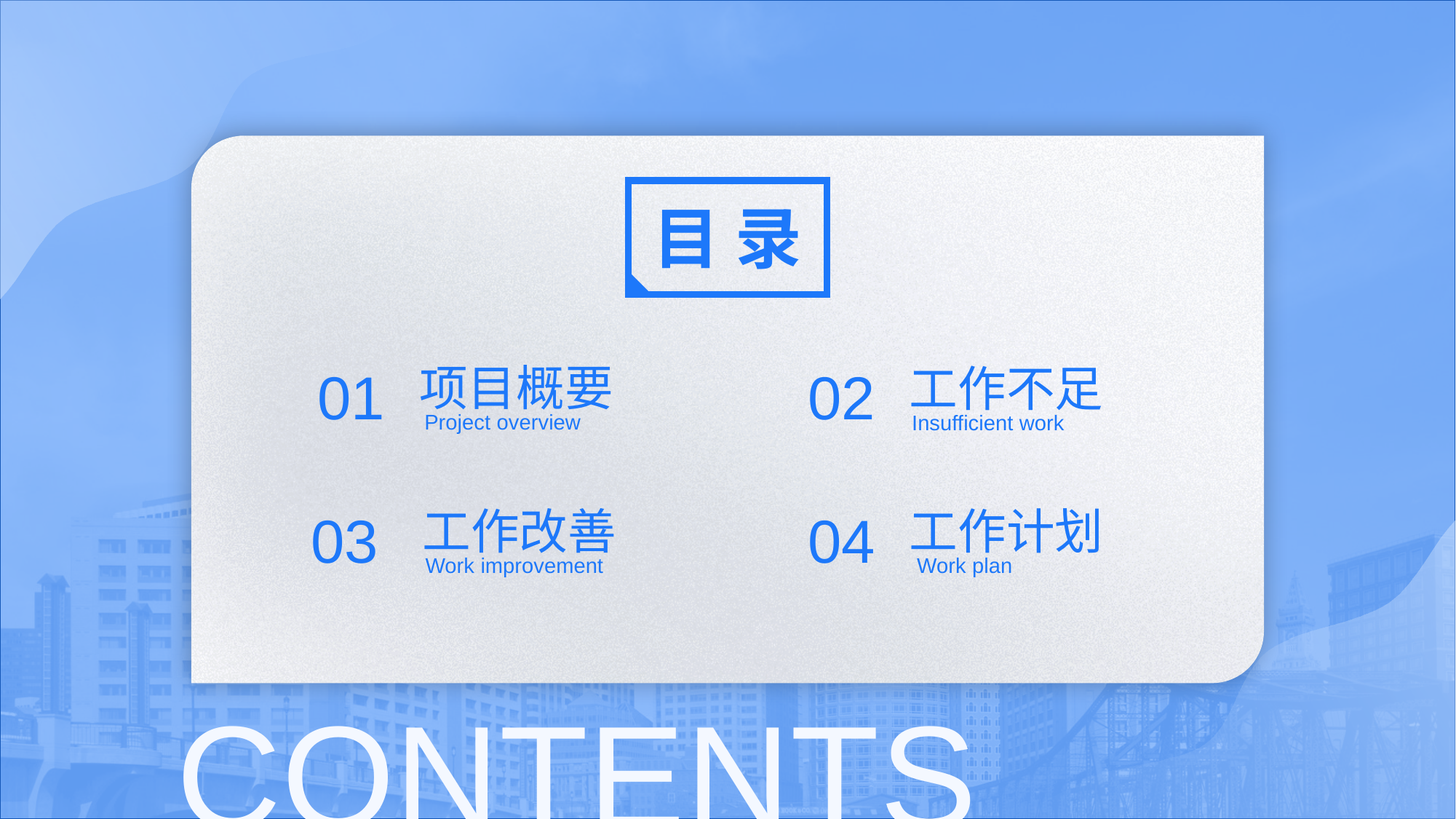

01
02
项目概要
工作不足
Project overview
Insufficient work
03
04
工作改善
工作计划
Work improvement
Work plan
CONTENTS